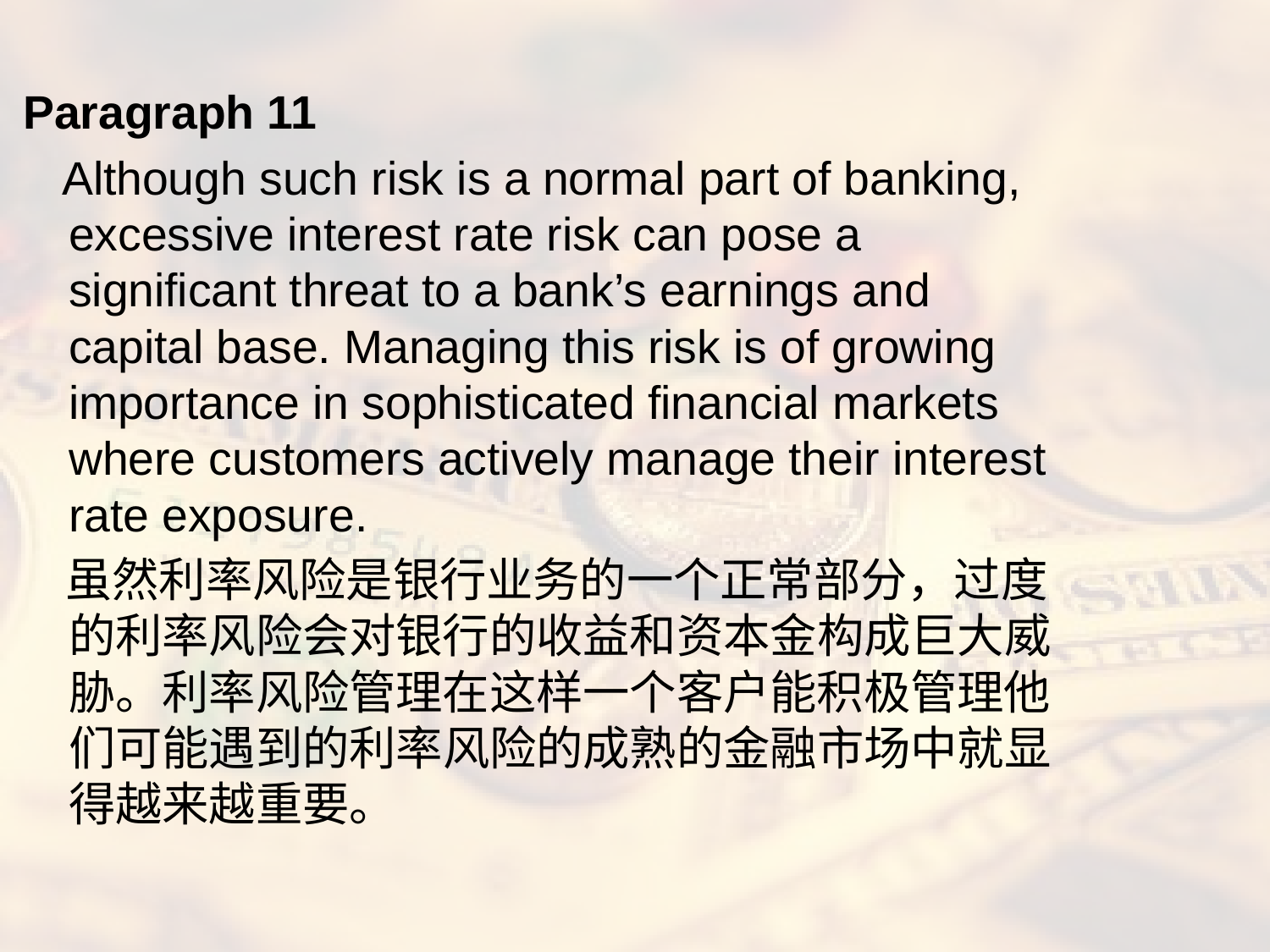

Paragraph 11
   Although such risk is a normal part of banking, excessive interest rate risk can pose a significant threat to a bank’s earnings and capital base. Managing this risk is of growing importance in sophisticated financial markets where customers actively manage their interest rate exposure.
   虽然利率风险是银行业务的一个正常部分，过度的利率风险会对银行的收益和资本金构成巨大威胁。利率风险管理在这样一个客户能积极管理他们可能遇到的利率风险的成熟的金融市场中就显得越来越重要。

#